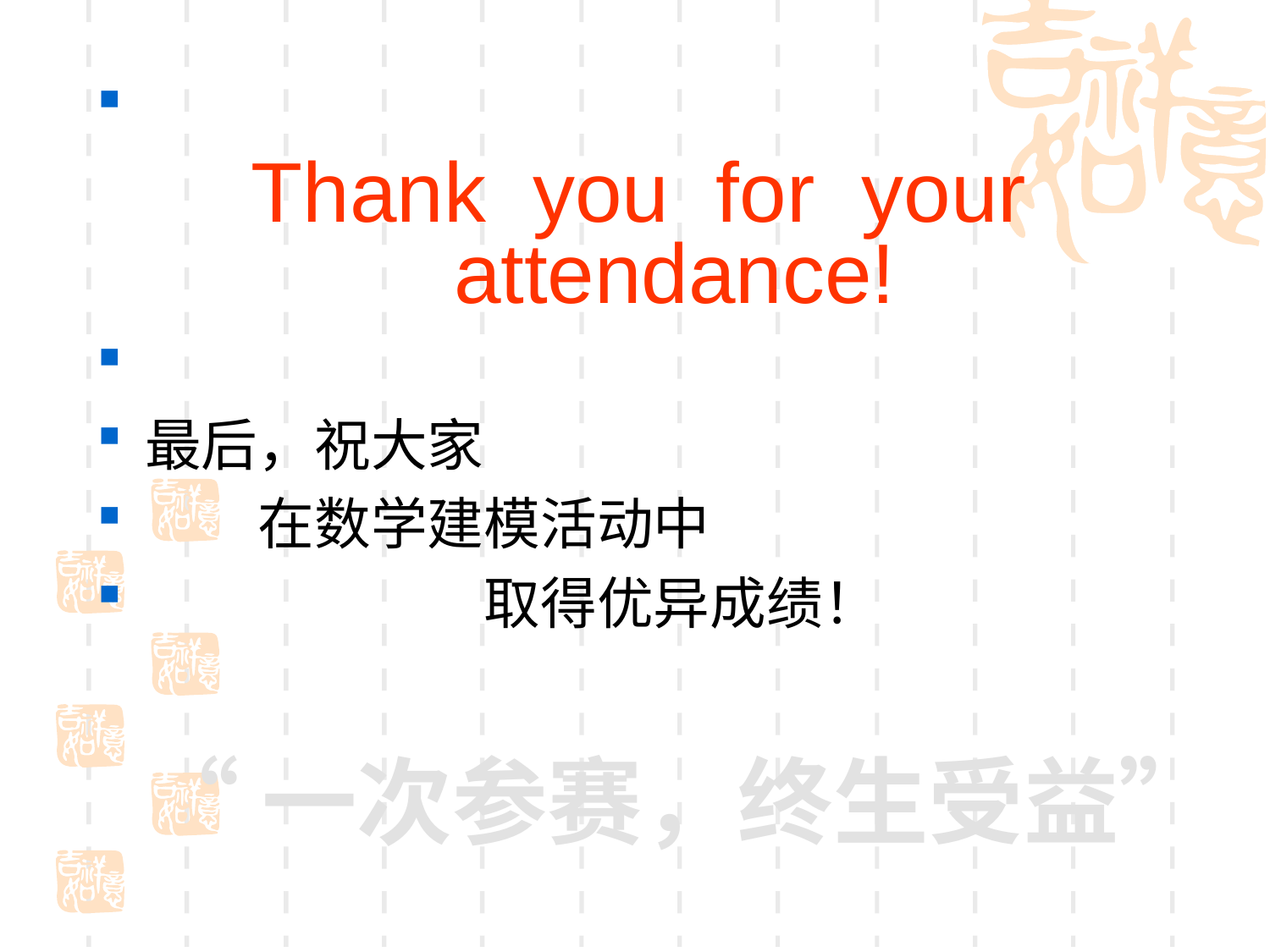

#

Thank  you  for  your  attendance!

最后，祝大家
　　在数学建模活动中
　　　　　　取得优异成绩！

“一次参赛，终生受益”